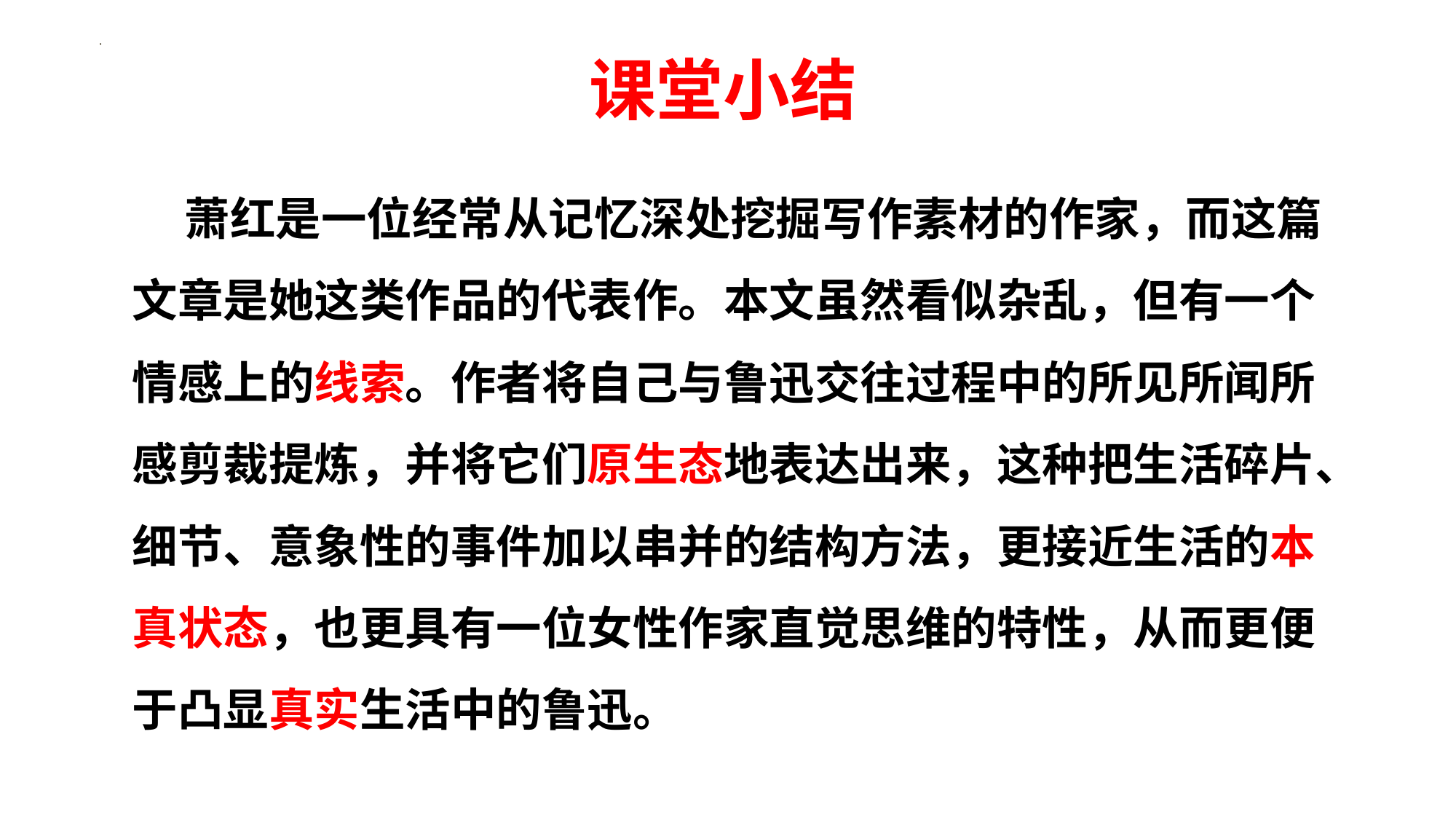

课堂小结
    萧红是一位经常从记忆深处挖掘写作素材的作家，而这篇文章是她这类作品的代表作。本文虽然看似杂乱，但有一个情感上的线索。作者将自己与鲁迅交往过程中的所见所闻所感剪裁提炼，并将它们原生态地表达出来，这种把生活碎片、细节、意象性的事件加以串并的结构方法，更接近生活的本真状态，也更具有一位女性作家直觉思维的特性，从而更便于凸显真实生活中的鲁迅。